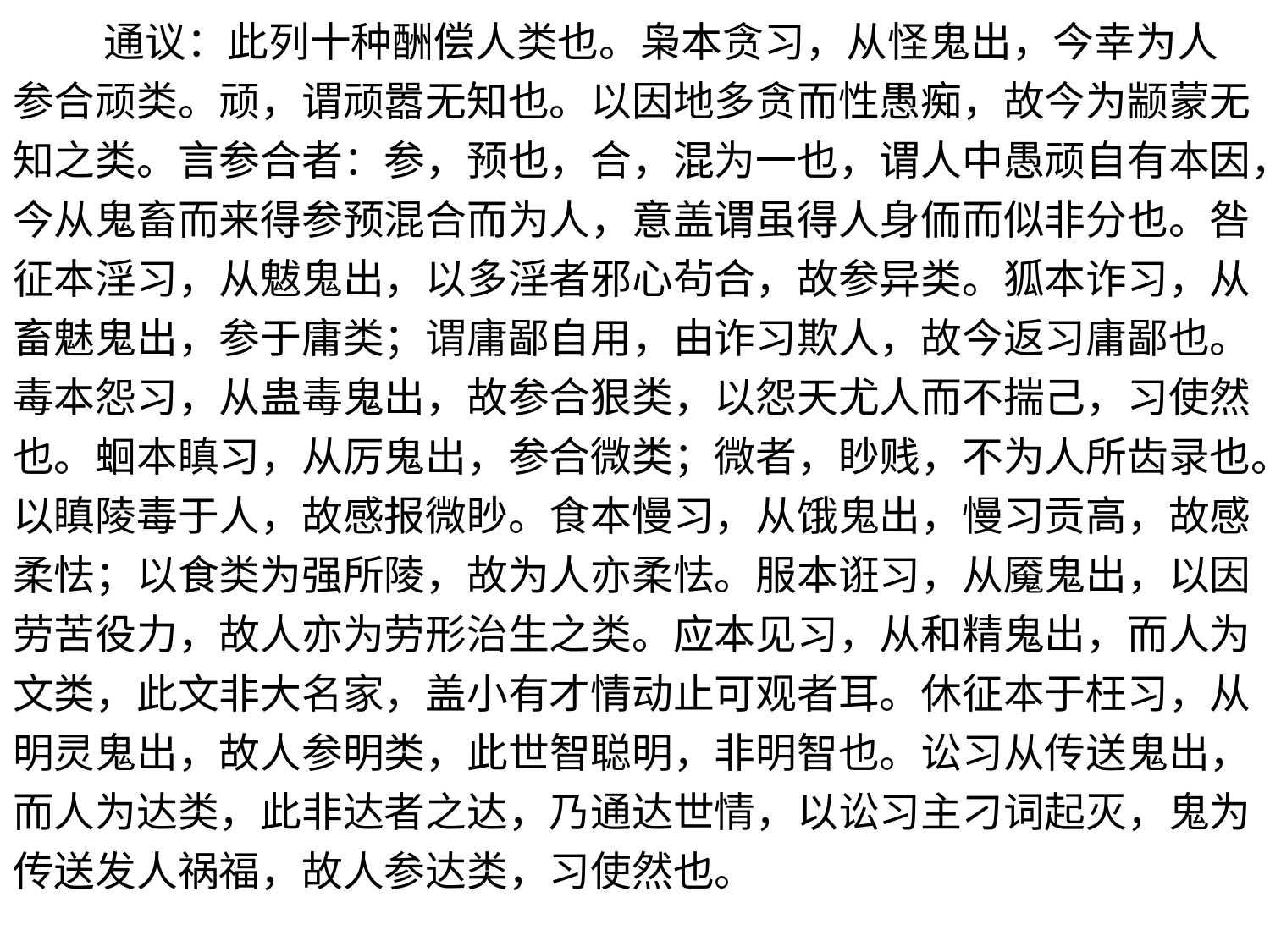

通议：此列十种酬偿人类也。枭本贪习，从怪鬼出，今幸为人参合顽类。顽，谓顽嚣无知也。以因地多贪而性愚痴，故今为颛蒙无知之类。言参合者：参，预也，合，混为一也，谓人中愚顽自有本因，今从鬼畜而来得参预混合而为人，意盖谓虽得人身侕而似非分也。咎征本淫习，从魃鬼出，以多淫者邪心茍合，故参异类。狐本诈习，从畜魅鬼出，参于庸类；谓庸鄙自用，由诈习欺人，故今返习庸鄙也。毒本怨习，从蛊毒鬼出，故参合狠类，以怨天尤人而不揣己，习使然也。蛔本瞋习，从厉鬼出，参合微类；微者，眇贱，不为人所齿录也。以瞋陵毒于人，故感报微眇。食本慢习，从饿鬼出，慢习贡高，故感柔怯；以食类为强所陵，故为人亦柔怯。服本诳习，从魇鬼出，以因劳苦役力，故人亦为劳形治生之类。应本见习，从和精鬼出，而人为文类，此文非大名家，盖小有才情动止可观者耳。休征本于枉习，从明灵鬼出，故人参明类，此世智聪明，非明智也。讼习从传送鬼出，而人为达类，此非达者之达，乃通达世情，以讼习主刁词起灭，鬼为传送发人祸福，故人参达类，习使然也。